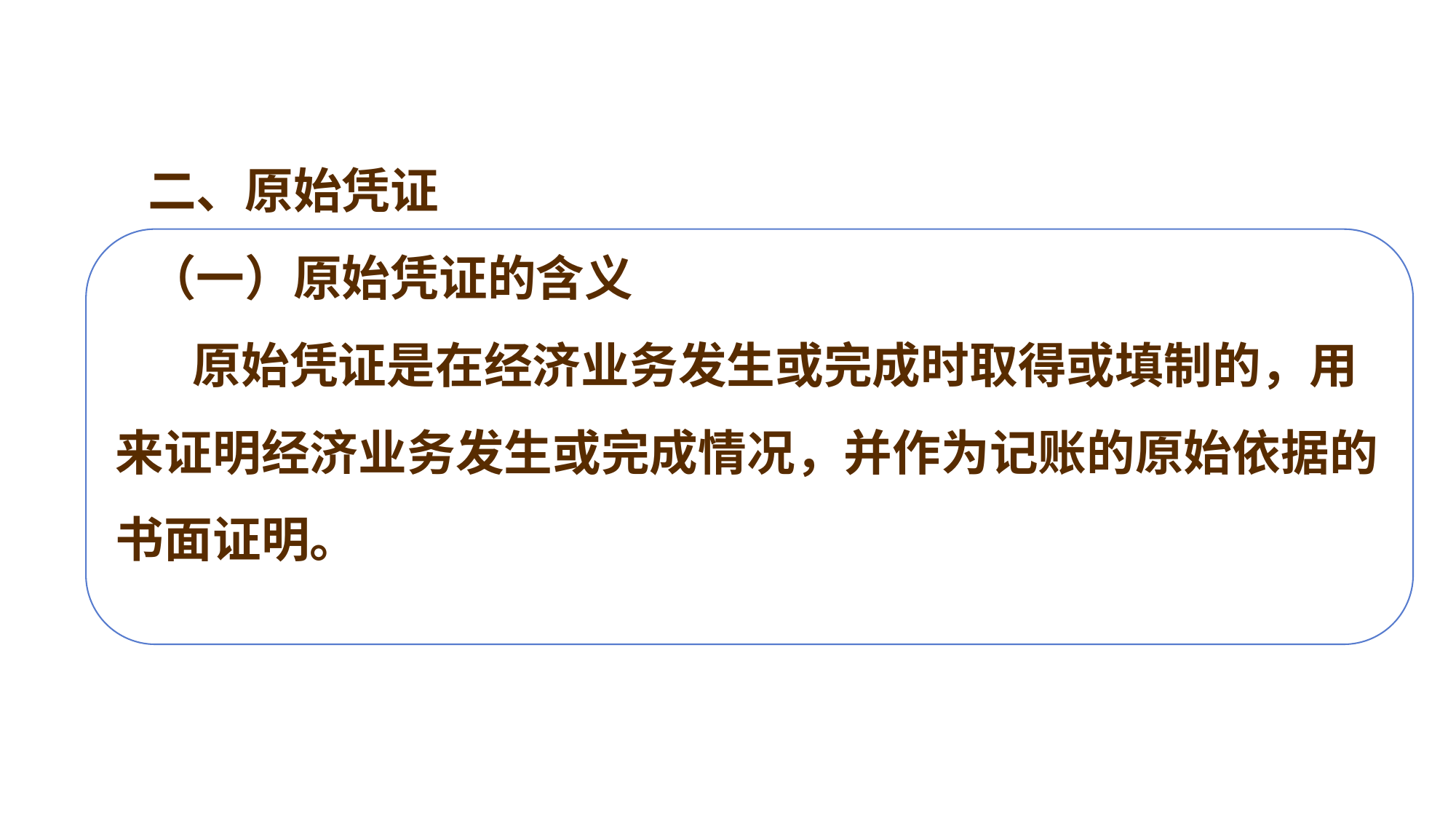

二、原始凭证
（一）原始凭证的含义
   原始凭证是在经济业务发生或完成时取得或填制的，用来证明经济业务发生或完成情况，并作为记账的原始依据的书面证明。

4